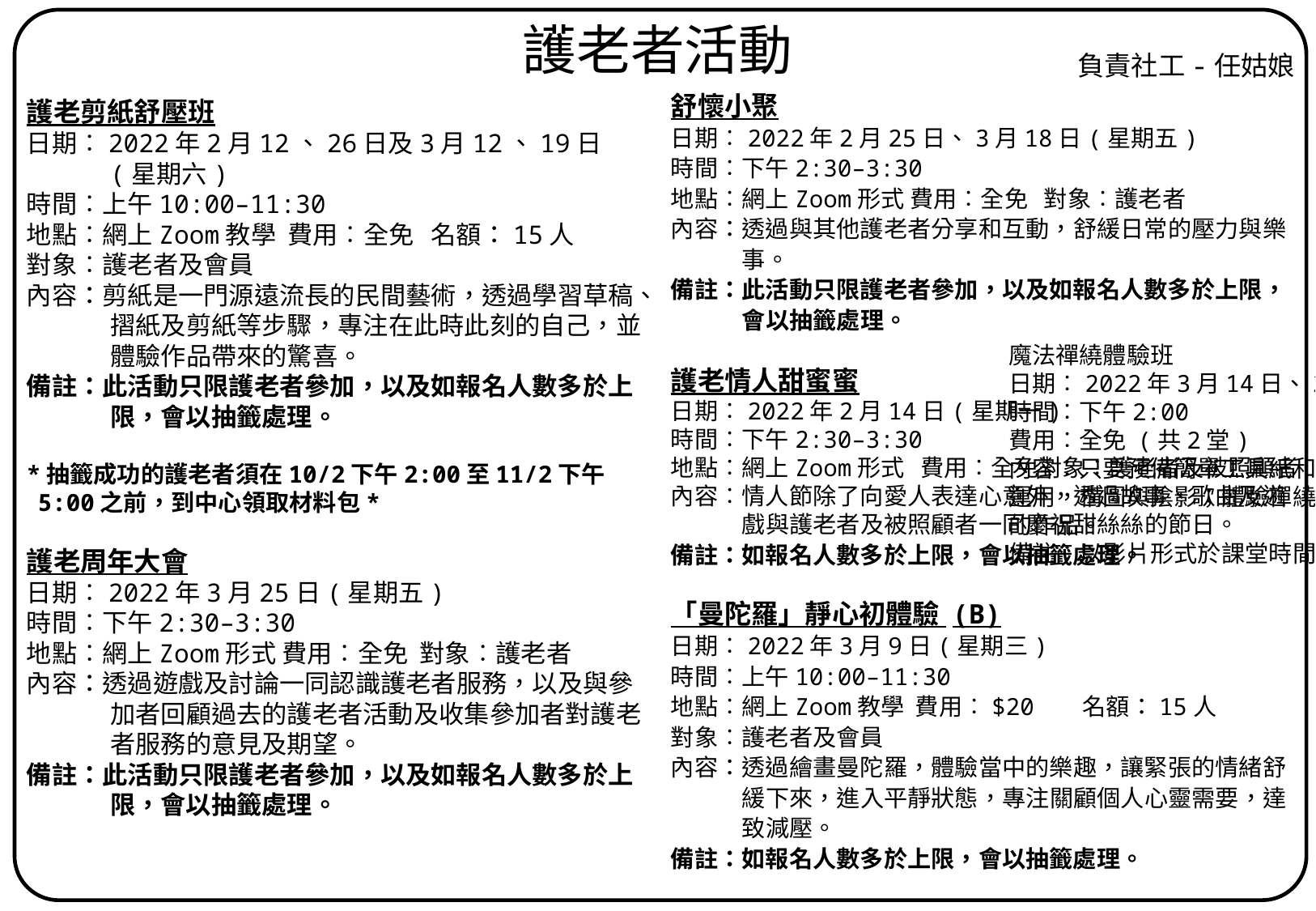

護老者活動
負責社工-任姑娘

護老剪紙舒壓班
日期︰2022年2月12、26日及3月12、19日(星期六)
時間︰上午10:00–11:30
地點︰網上Zoom教學  費用︰全免   名額：15人
對象︰護老者及會員
內容：剪紙是一門源遠流長的民間藝術，透過學習草稿、摺紙及剪紙等步驟，專注在此時此刻的自己，並體驗作品帶來的驚喜。
備註：此活動只限護老者參加，以及如報名人數多於上限，會以抽籤處理。

*抽籤成功的護老者須在10/2下午2:00至11/2下午5:00之前，到中心領取材料包*

護老周年大會
日期︰2022年3月25日(星期五)
時間︰下午2:30–3:30
地點︰網上Zoom形式 費用︰全免  對象︰護老者
內容：透過遊戲及討論一同認識護老者服務，以及與參加者回顧過去的護老者活動及收集參加者對護老者服務的意見及期望。
備註：此活動只限護老者參加，以及如報名人數多於上限，會以抽籤處理。
舒懷小聚
日期︰2022年2月25日、3月18日(星期五)
時間︰下午2:30–3:30
地點︰網上Zoom形式 費用︰全免   對象︰護老者
內容：透過與其他護老者分享和互動，舒緩日常的壓力與樂事。
備註：此活動只限護老者參加，以及如報名人數多於上限，會以抽籤處理。

護老情人甜蜜蜜
日期︰2022年2月14日(星期一)
時間︰下午2:30–3:30
地點︰網上Zoom形式   費用︰全免對象︰護老者及被照顧者
內容︰情人節除了向愛人表達心意外，透過故事、歌曲及遊戲與護老者及被照顧者一同慶祝甜絲絲的節日。
備註：如報名人數多於上限，會以抽籤處理。

「曼陀羅」靜心初體驗 (B)
日期︰2022年3月9日(星期三)
時間︰上午10:00–11:30
地點︰網上Zoom教學  費用︰$20   名額：15人
對象︰護老者及會員
內容：透過繪畫曼陀羅，體驗當中的樂趣，讓緊張的情緒舒緩下來，進入平靜狀態，專注關顧個人心靈需要，達致減壓。
備註：如報名人數多於上限，會以抽籤處理。
魔法禪繞體驗班
日期︰2022年3月14日、21日(一)
時間︰下午2:00
費用︰全免 (共2堂)
內容︰只要預備簡單工具紙和筆，透過學習繪畫技巧，點線運用，構圖與陰影；體驗禪繞藝術和變化，又可以完成獨一的作品。
備註︰以影片形式於課堂時間播放。